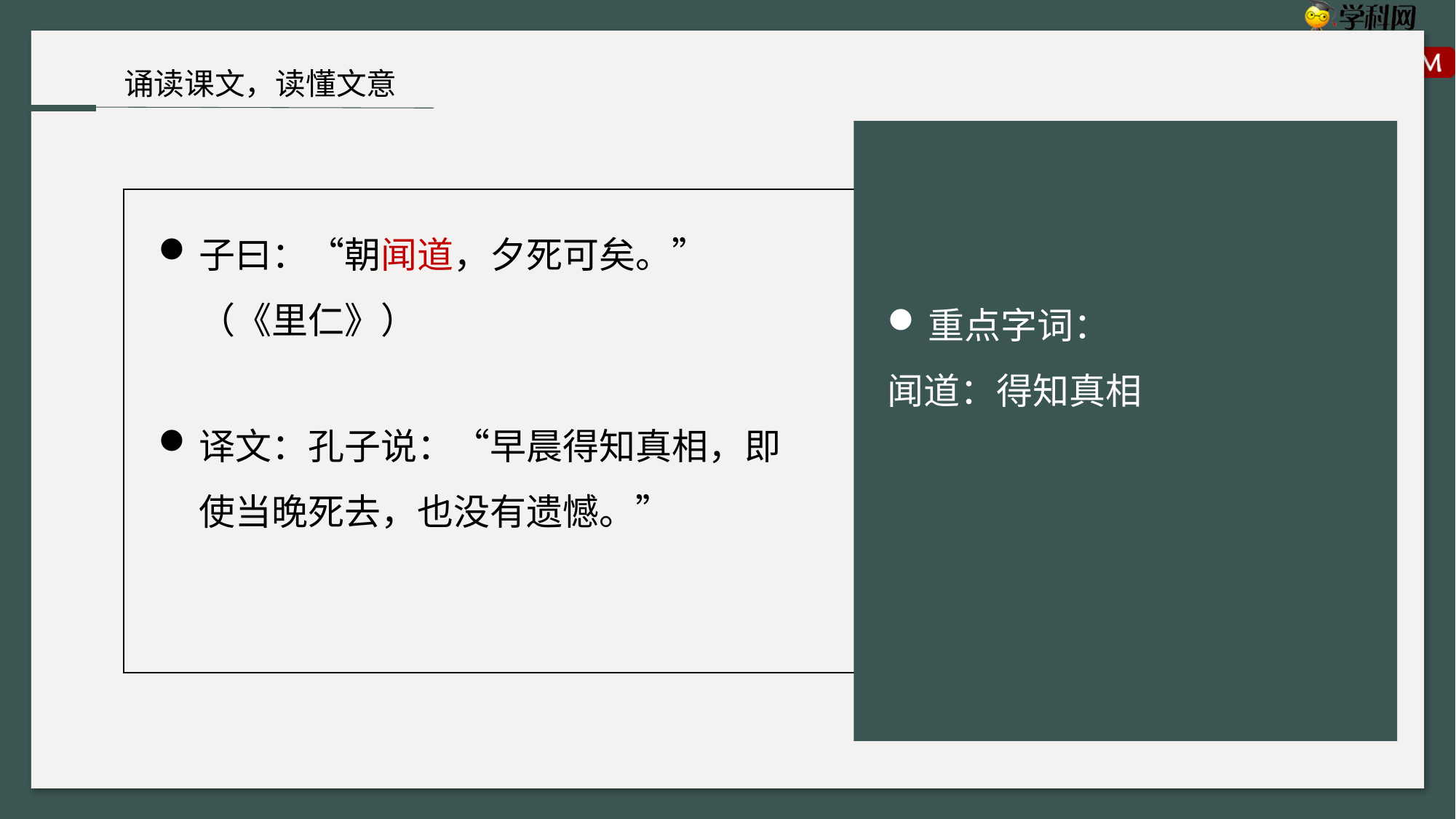

诵读课文，读懂文意

子曰：“朝闻道，夕死可矣。”（《里仁》）

重点字词：
闻道：得知真相
译文：孔子说：“早晨得知真相，即使当晚死去，也没有遗憾。”